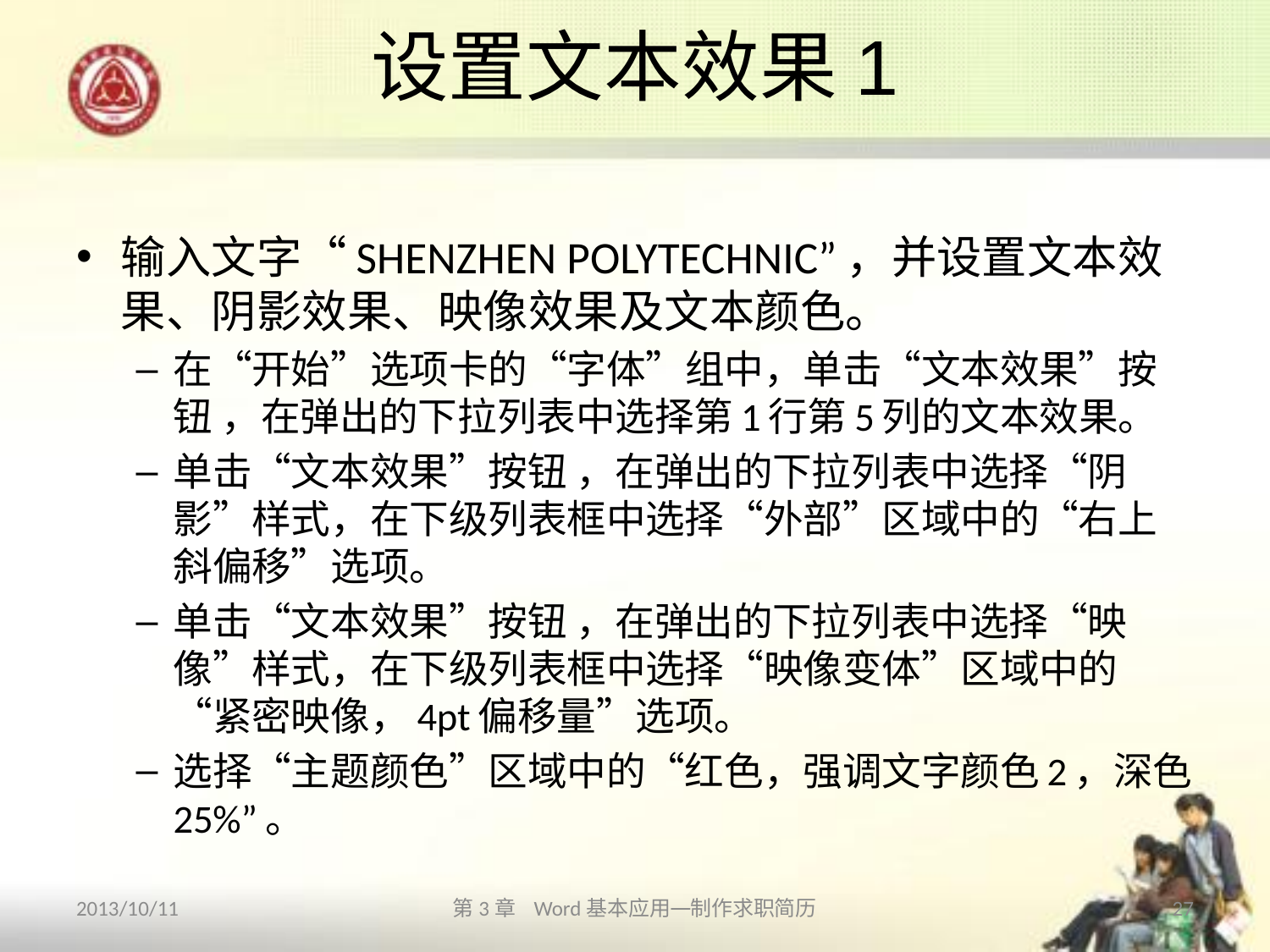

# 设置文本效果1
输入文字“SHENZHEN POLYTECHNIC”，并设置文本效果、阴影效果、映像效果及文本颜色。
在“开始”选项卡的“字体”组中，单击“文本效果”按钮 ，在弹出的下拉列表中选择第1行第5列的文本效果。
单击“文本效果”按钮 ，在弹出的下拉列表中选择“阴影”样式，在下级列表框中选择“外部”区域中的“右上斜偏移”选项。
单击“文本效果”按钮 ，在弹出的下拉列表中选择“映像”样式，在下级列表框中选择“映像变体”区域中的“紧密映像，4pt偏移量”选项。
选择“主题颜色”区域中的“红色，强调文字颜色2，深色25%”。
2013/10/11
第3章  Word基本应用—制作求职简历
27